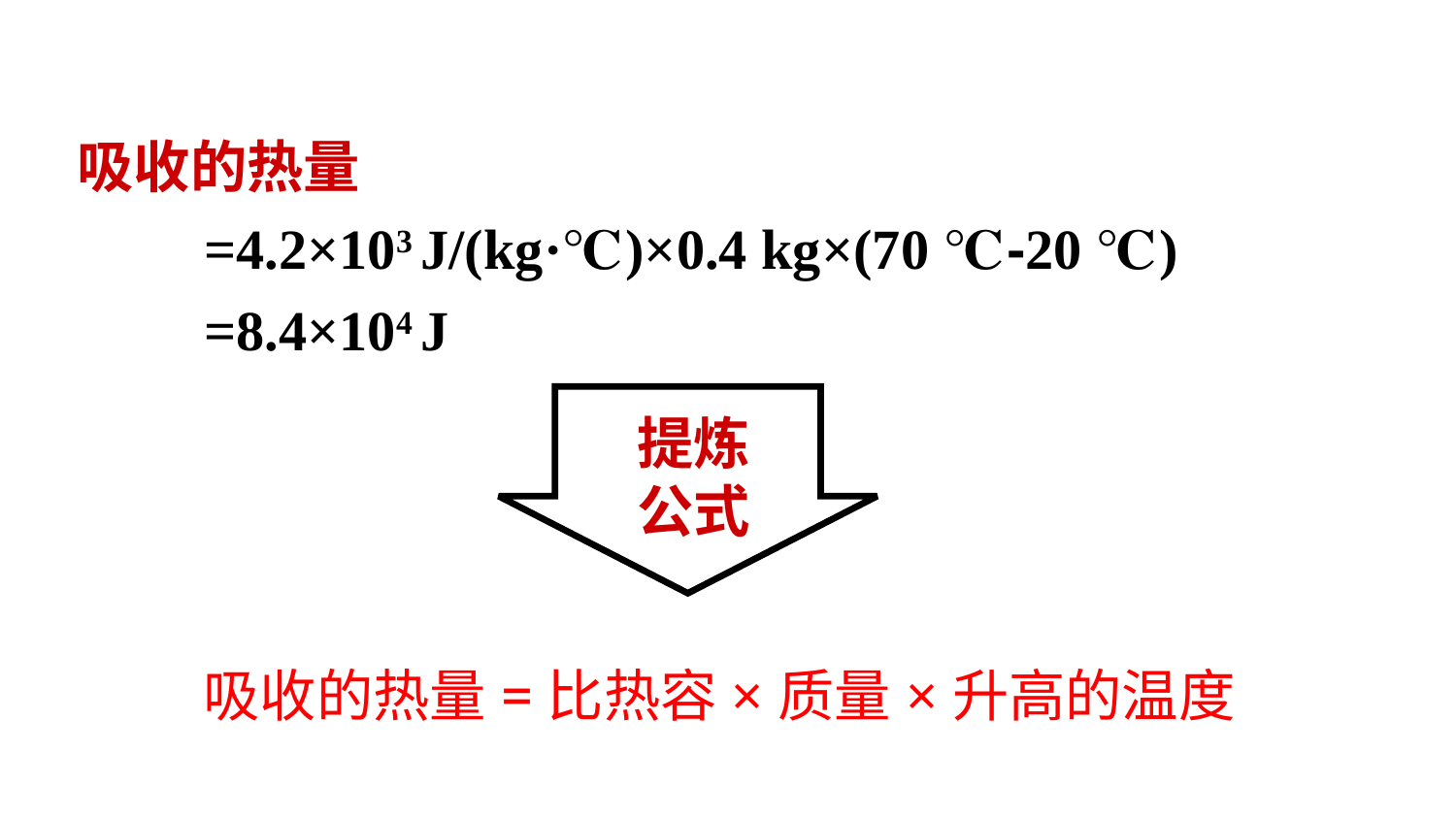

吸收的热量
　　=4.2×103 J/(kg·℃)×0.4 kg×(70 ℃-20 ℃)
　　=8.4×104 J

提炼
公式
吸收的热量=比热容×质量×升高的温度